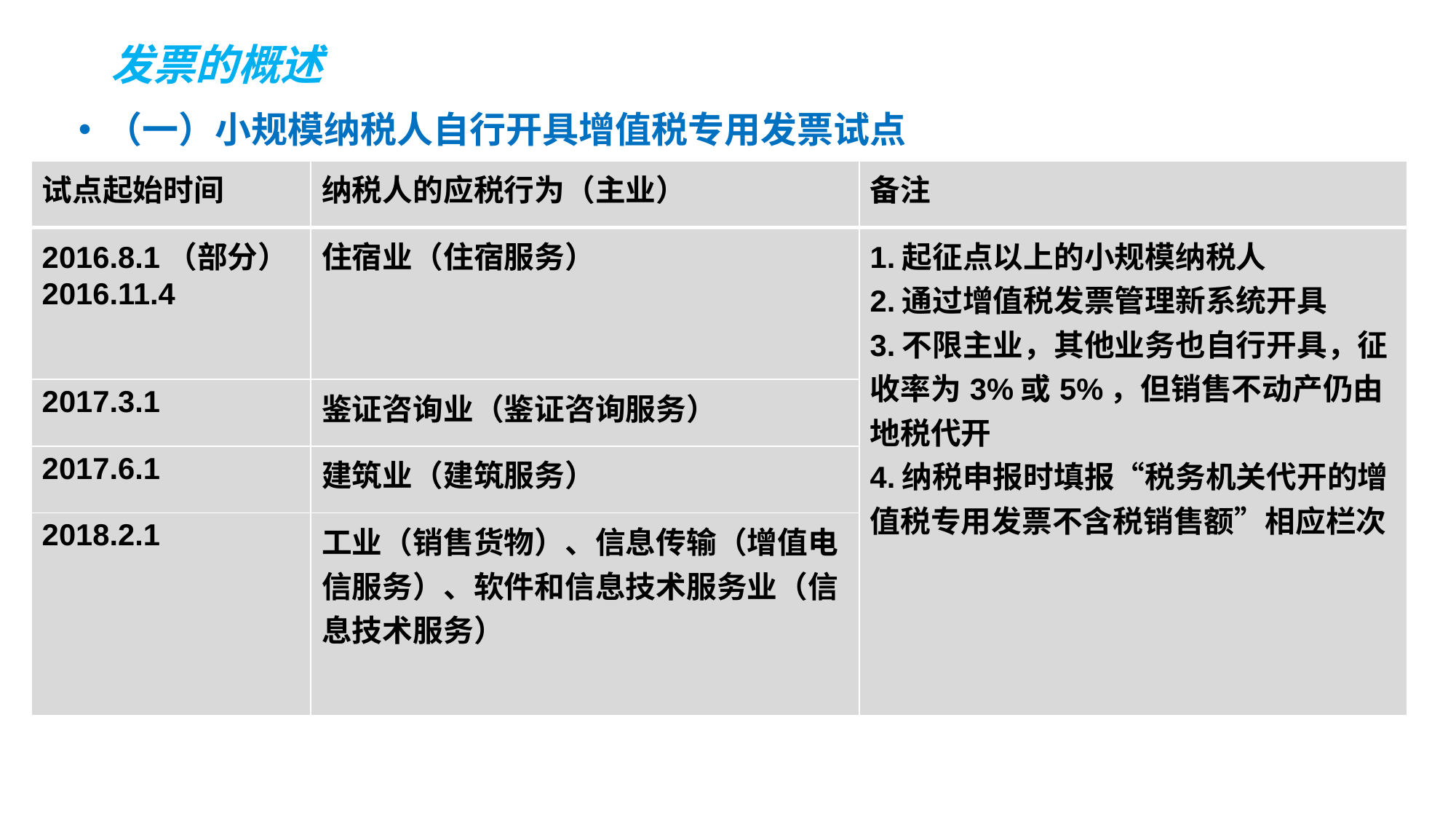

# 发票的概述
（一）小规模纳税人自行开具增值税专用发票试点

| 试点起始时间 | 纳税人的应税行为（主业） | 备注 |
| --- | --- | --- |
| 2016.8.1（部分） 2016.11.4 | 住宿业（住宿服务） | 1.起征点以上的小规模纳税人 2.通过增值税发票管理新系统开具 3.不限主业，其他业务也自行开具，征收率为3%或5%，但销售不动产仍由地税代开 4.纳税申报时填报“税务机关代开的增值税专用发票不含税销售额”相应栏次 |
| 2017.3.1 | 鉴证咨询业（鉴证咨询服务） |  |
| 2017.6.1 | 建筑业（建筑服务） |  |
| 2018.2.1 | 工业（销售货物）、信息传输（增值电信服务）、软件和信息技术服务业（信息技术服务） |  |